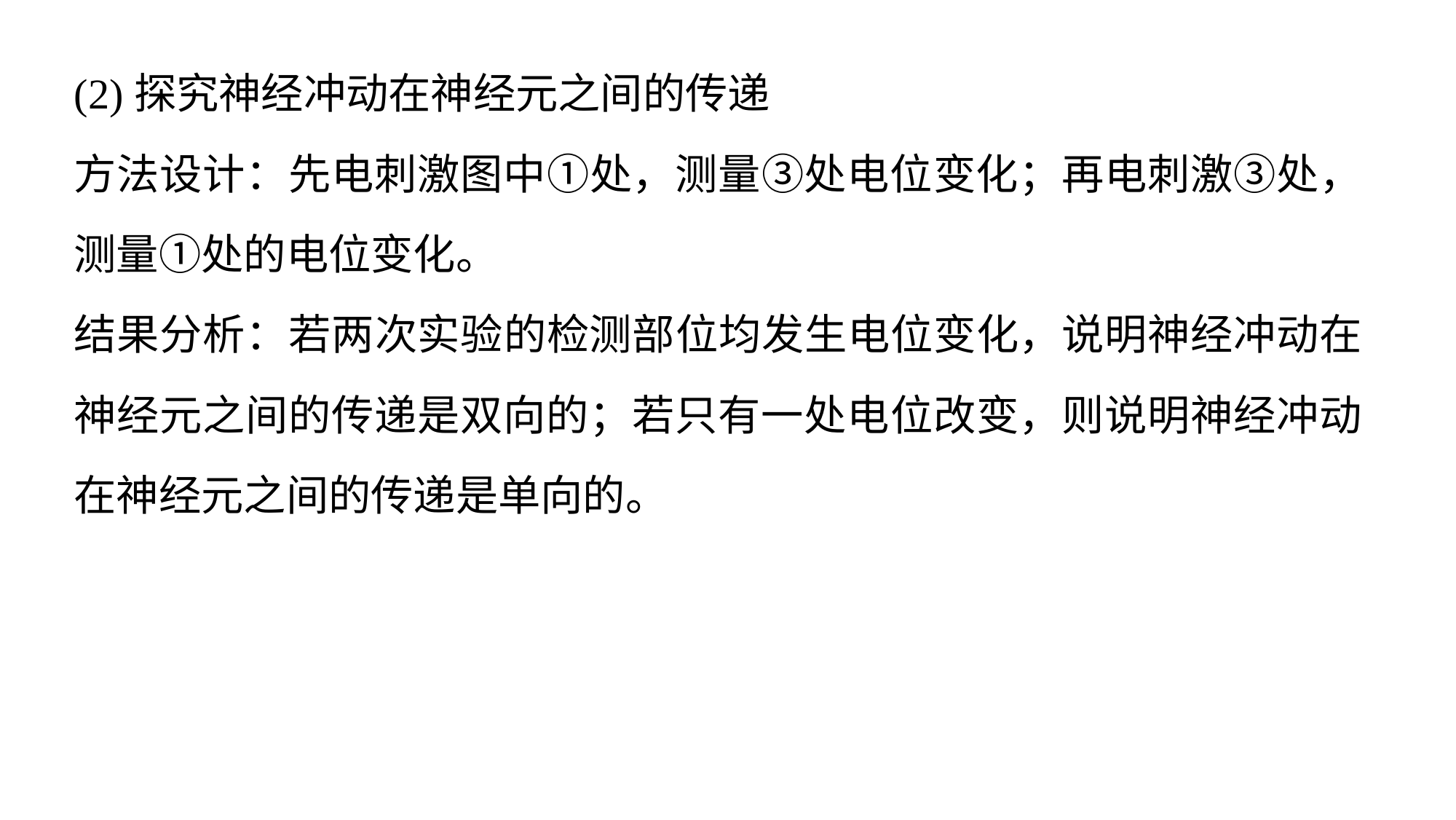

(2)探究神经冲动在神经元之间的传递
方法设计：先电刺激图中①处，测量③处电位变化；再电刺激③处，测量①处的电位变化。
结果分析：若两次实验的检测部位均发生电位变化，说明神经冲动在神经元之间的传递是双向的；若只有一处电位改变，则说明神经冲动在神经元之间的传递是单向的。